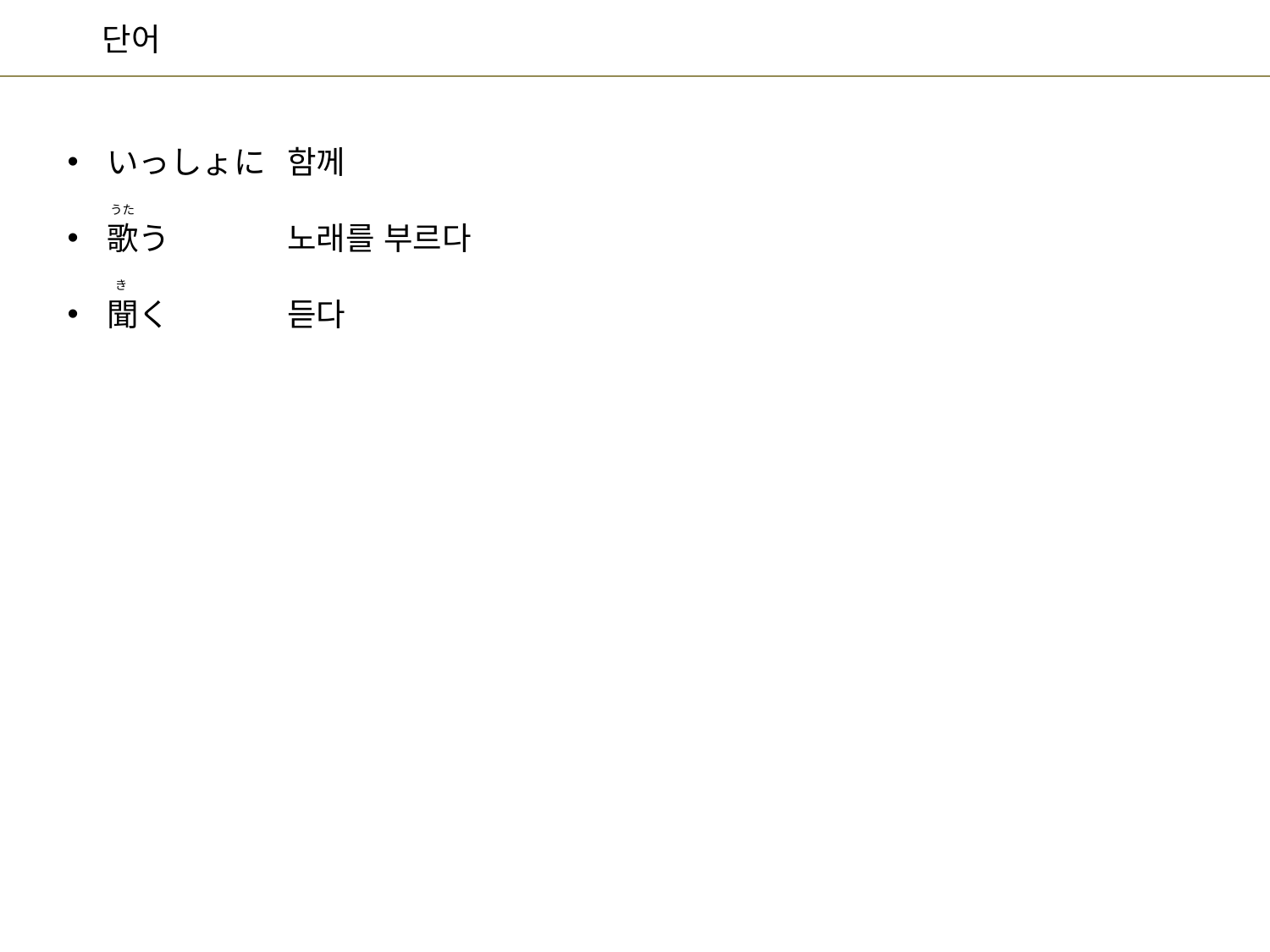

함께

노래를 부르다

듣다
いっしょに

歌う

聞く
うた
き